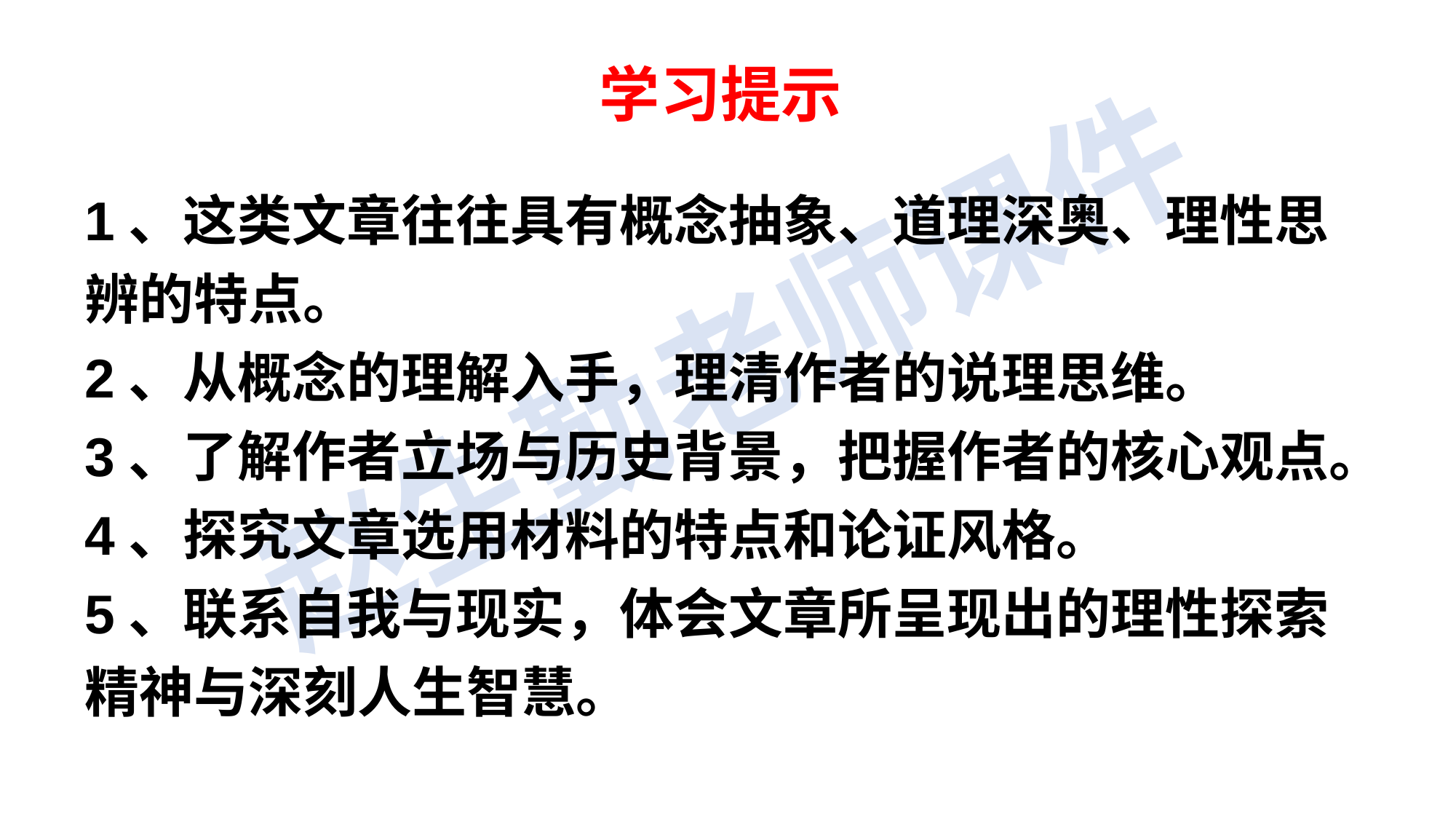

学习提示
1、这类文章往往具有概念抽象、道理深奥、理性思辨的特点。
2、从概念的理解入手，理清作者的说理思维。
3、了解作者立场与历史背景，把握作者的核心观点。4、探究文章选用材料的特点和论证风格。
5、联系自我与现实，体会文章所呈现出的理性探索精神与深刻人生智慧。